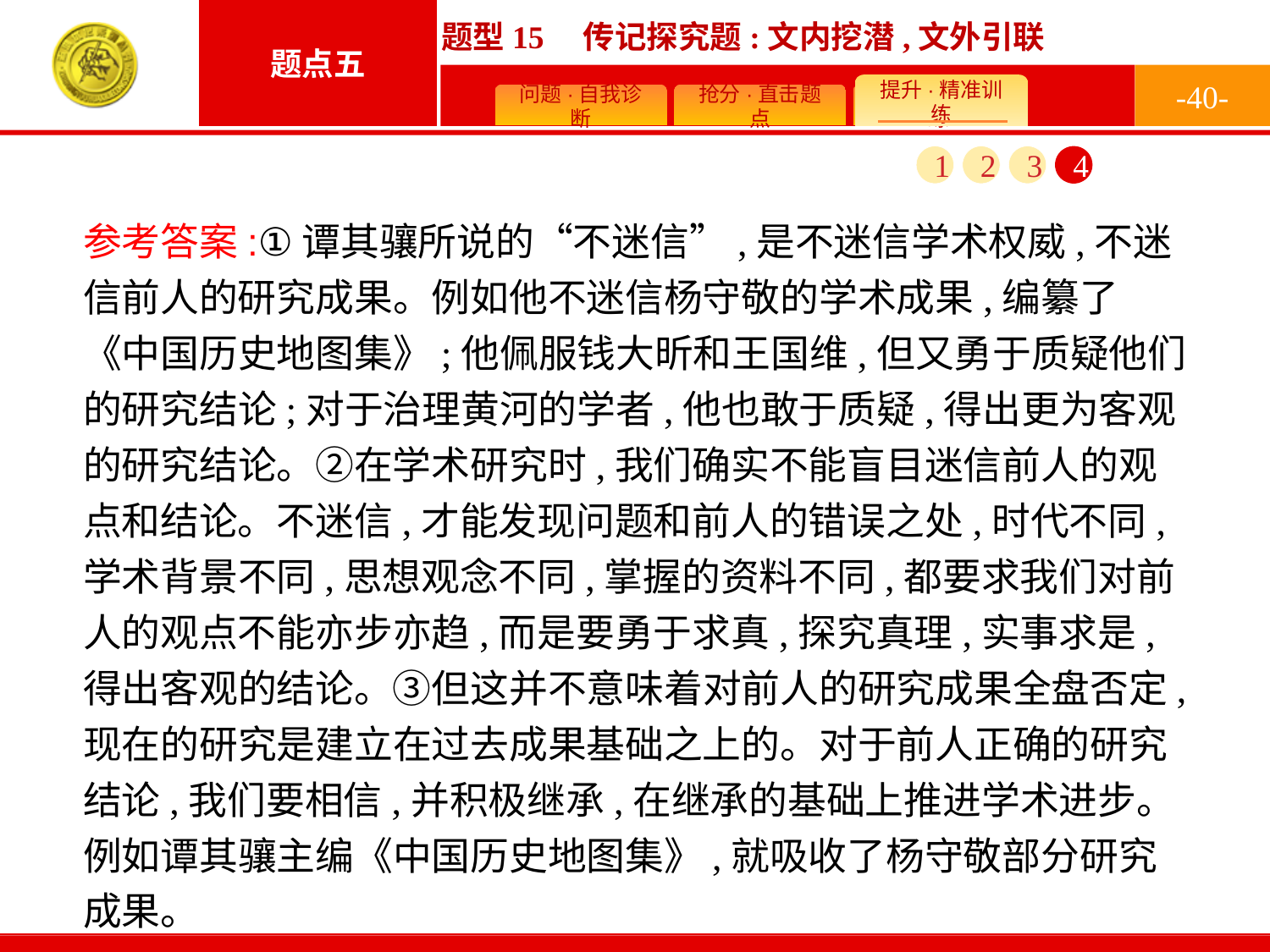

-40-
1
2
3
4
参考答案:①谭其骧所说的“不迷信”,是不迷信学术权威,不迷信前人的研究成果。例如他不迷信杨守敬的学术成果,编纂了《中国历史地图集》;他佩服钱大昕和王国维,但又勇于质疑他们的研究结论;对于治理黄河的学者,他也敢于质疑,得出更为客观的研究结论。②在学术研究时,我们确实不能盲目迷信前人的观点和结论。不迷信,才能发现问题和前人的错误之处,时代不同,学术背景不同,思想观念不同,掌握的资料不同,都要求我们对前人的观点不能亦步亦趋,而是要勇于求真,探究真理,实事求是,得出客观的结论。③但这并不意味着对前人的研究成果全盘否定,现在的研究是建立在过去成果基础之上的。对于前人正确的研究结论,我们要相信,并积极继承,在继承的基础上推进学术进步。例如谭其骧主编《中国历史地图集》,就吸收了杨守敬部分研究成果。